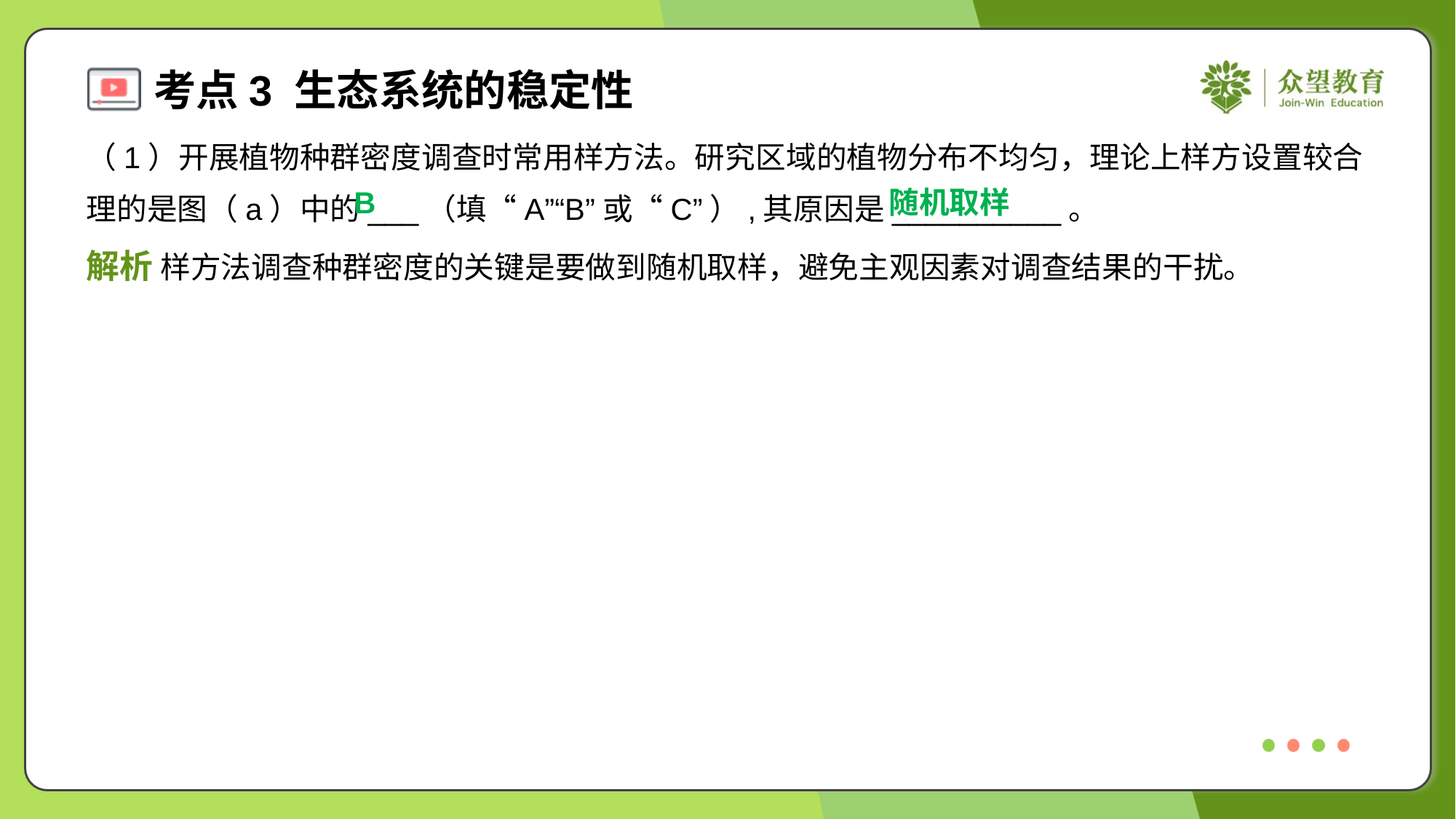

（1）开展植物种群密度调查时常用样方法。研究区域的植物分布不均匀，理论上样方设置较合
理的是图（a）中的___（填“A”“B”或“C”）,其原因是__________。
B
随机取样
解析 样方法调查种群密度的关键是要做到随机取样，避免主观因素对调查结果的干扰。